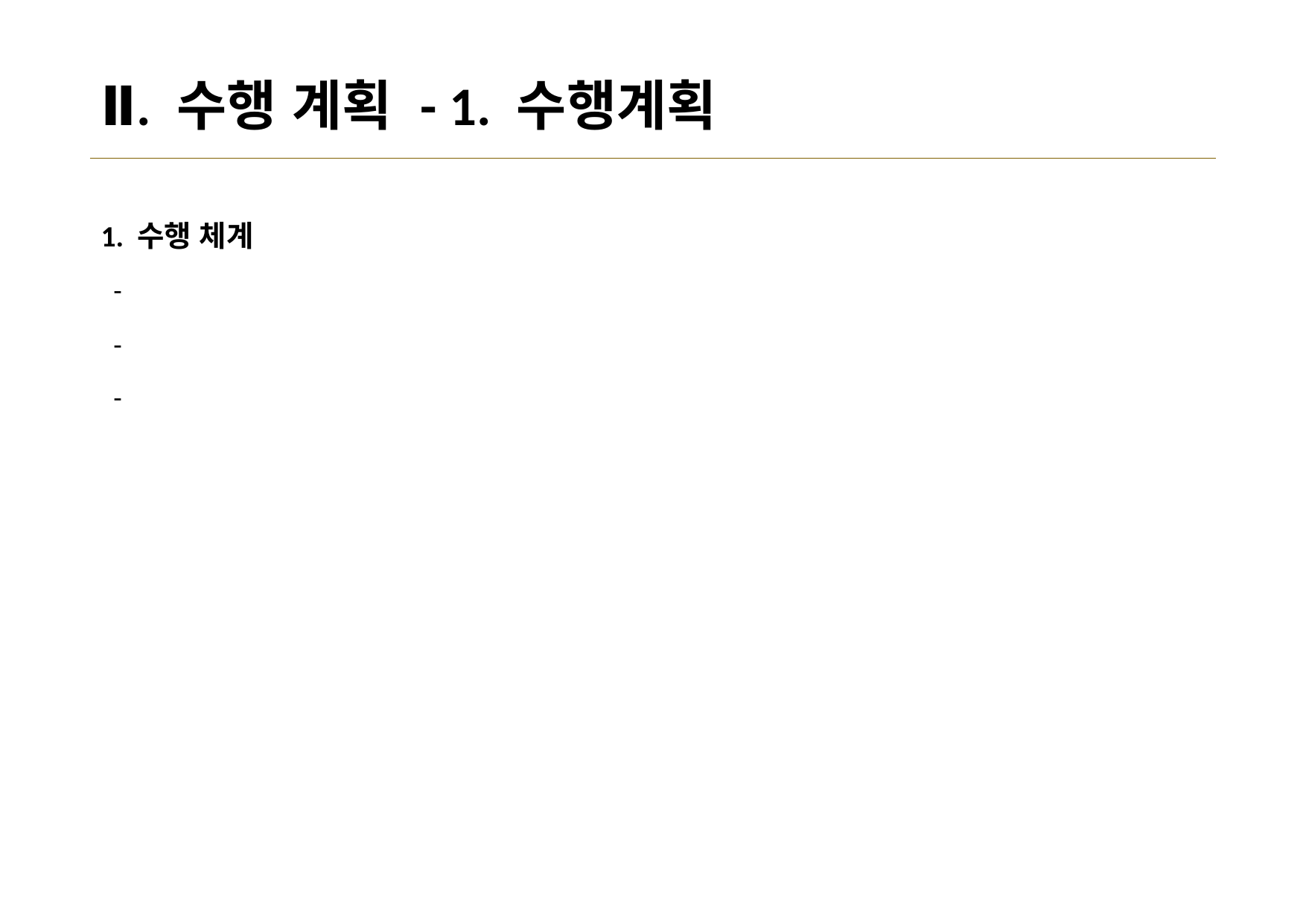

# Ⅱ. 수행 계획 - 1. 수행계획
1. 수행 체계
  -
  -
  -